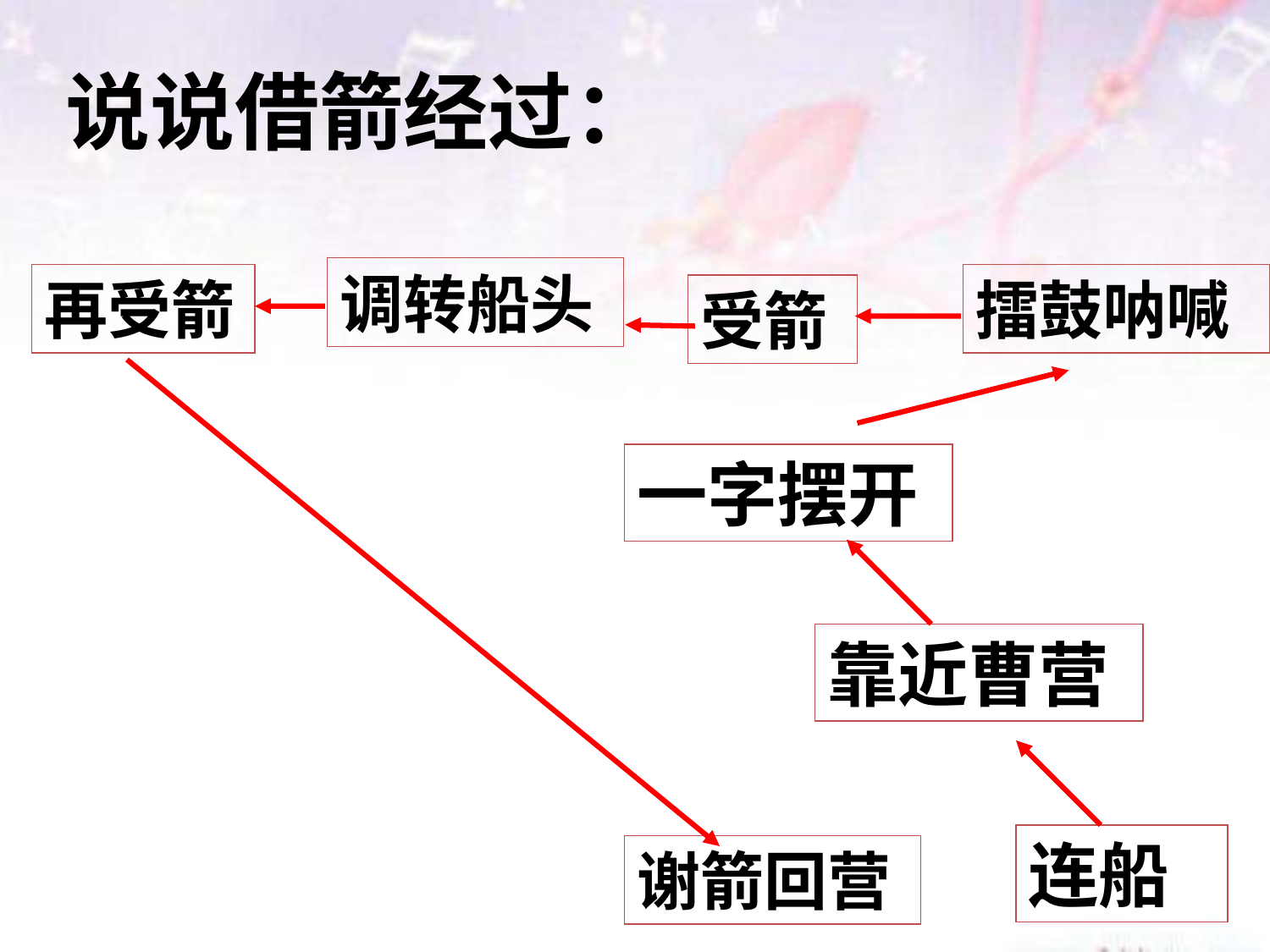

说说借箭经过：
调转船头
再受箭
擂鼓呐喊
受箭

一字摆开

靠近曹营

连船
谢箭回营